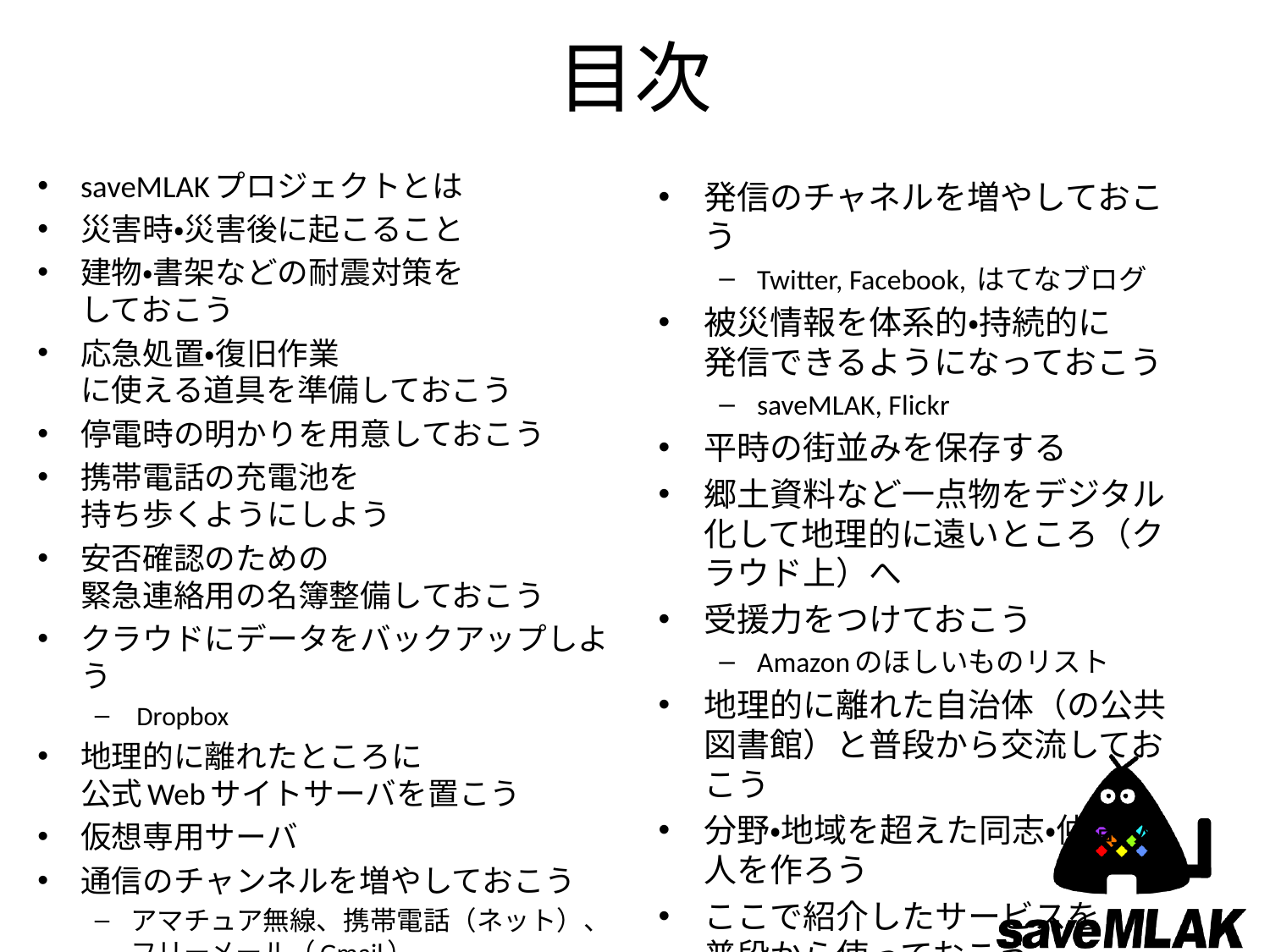

# 目次
saveMLAKプロジェクトとは
災害時・災害後に起こること
建物・書架などの耐震対策を
しておこう
応急処置・復旧作業
に使える道具を準備しておこう
停電時の明かりを用意しておこう
携帯電話の充電池を
持ち歩くようにしよう
安否確認のための
緊急連絡用の名簿整備しておこう
クラウドにデータをバックアップしよう
 Dropbox
地理的に離れたところに
公式Webサイトサーバを置こう
仮想専用サーバ
通信のチャンネルを増やしておこう
アマチュア無線、携帯電話（ネット）、フリーメール（Gmail）
発信のチャネルを増やしておこう
Twitter, Facebook, はてなブログ
被災情報を体系的・持続的に
発信できるようになっておこう
saveMLAK, Flickr
平時の街並みを保存する
郷土資料など一点物をデジタル化して地理的に遠いところ（クラウド上）へ
受援力をつけておこう
Amazonのほしいものリスト
地理的に離れた自治体（の公共図書館）と普段から交流しておこう
分野・地域を超えた同志・仲間・友人を作ろう
ここで紹介したサービスを
普段から使っておこう